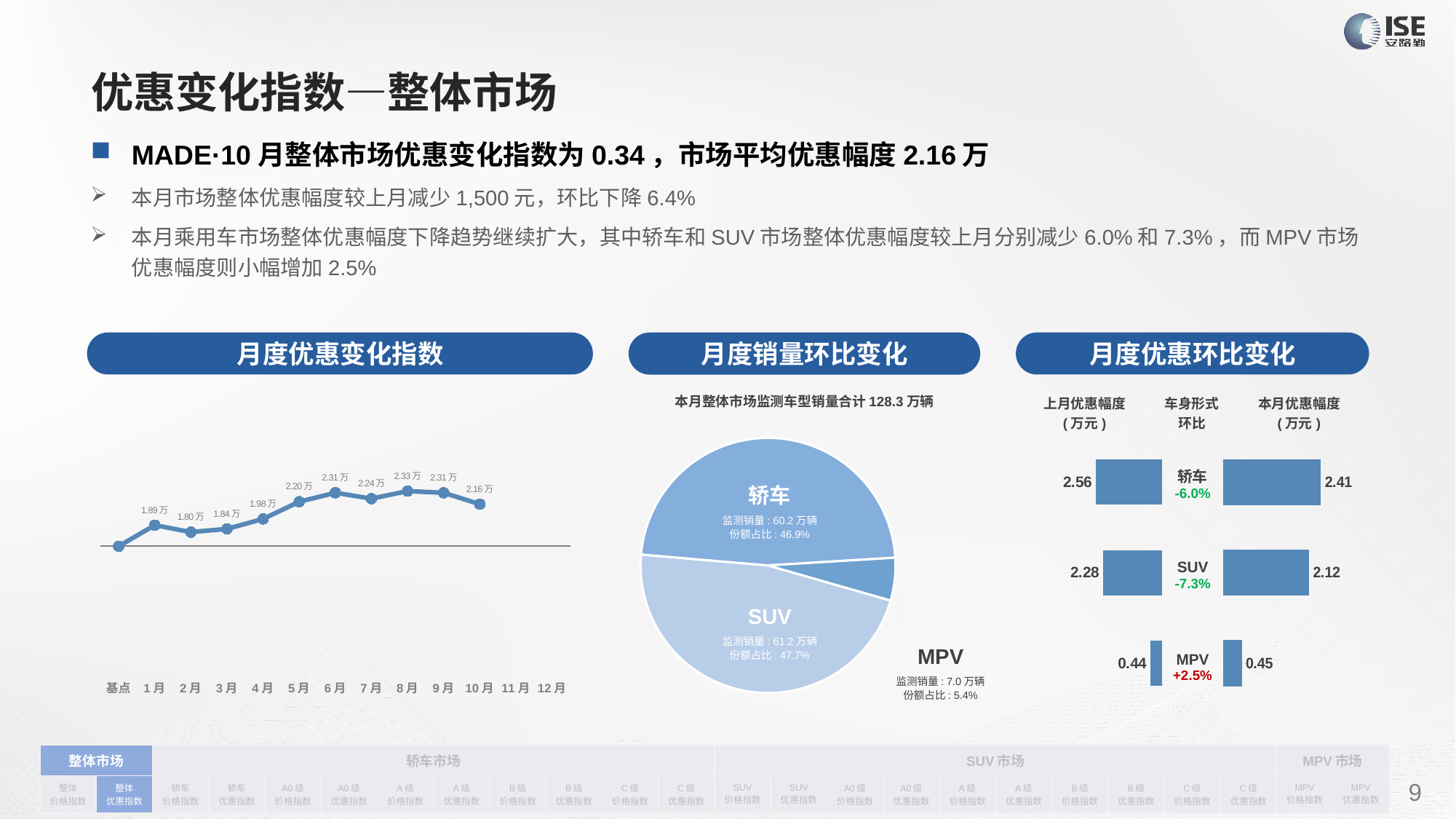

# 优惠变化指数—整体市场
MADE·10月整体市场优惠变化指数为0.34，市场平均优惠幅度2.16万
本月市场整体优惠幅度较上月减少1,500元，环比下降6.4%
本月乘用车市场整体优惠幅度下降趋势继续扩大，其中轿车和SUV市场整体优惠幅度较上月分别减少6.0%和7.3%，而MPV市场优惠幅度则小幅增加2.5%
月度优惠变化指数

月度优惠环比变化

月度销量环比变化

本月整体市场监测车型销量合计128.3万辆

### Chart

| Category | Y2022 |
|---|---|
| 基点 | 0.0 |
| 1月 | 0.17 |
| 2月 | 0.11405298731407432 |
| 3月 | 0.14 |
| 4月 | 0.22 |
| 5月 | 0.35820376446968516 |
| 6月 | 0.43 |
| 7月 | 0.3827158438596594 |
| 8月 | 0.4433691168082232 |
| 9月 | 0.43 |
| 10月 | 0.33820967868434293 |
| 11月 | None |
| 12月 | None |
| 上月优惠幅度 (万元) | 车身形式 环比 | 本月优惠幅度 (万元) |
| --- | --- | --- |

### Chart

| Category |
|---|

### Chart

| Category | 车身市场 |
|---|---|
| 轿车 | 602146.0 |
| SUV | 611665.0 |
| MPV | 69505.0 |
| 轿车 -6.0% |
| --- |
| SUV -7.3% |
| MPV +2.5% |

### Chart

| Category | 成交均价 |
|---|---|
| 轿车 | 2.56 |
| SUV | 2.28 |
| MPV | 0.44 |

### Chart

| Category | 优惠幅度 |
|---|---|
| 轿车 | 2.4089392942907537 |
| SUV | 2.117428549778064 |
| MPV | 0.452154998920941 |
轿车
监测销量: 60.2万辆
份额占比: 46.9%
SUV
监测销量: 61.2万辆
份额占比: 47.7%
MPV
监测销量: 7.0万辆
份额占比: 5.4%
| 整体市场 |  | 轿车市场 |  |  |  |  |  |  |  |  |  | SUV市场 |  |  |  |  |  |  |  |  |  | MPV市场 |  |
| --- | --- | --- | --- | --- | --- | --- | --- | --- | --- | --- | --- | --- | --- | --- | --- | --- | --- | --- | --- | --- | --- | --- | --- |
| 整体 价格指数 | 整体 优惠指数 | 轿车 价格指数 | 轿车 优惠指数 | A0级 价格指数 | A0级 优惠指数 | A级 价格指数 | A级 优惠指数 | B级 价格指数 | B级 优惠指数 | C级 价格指数 | C级 优惠指数 | SUV 价格指数 | SUV 优惠指数 | A0级 价格指数 | A0级 优惠指数 | A级 价格指数 | A级 优惠指数 | B级 价格指数 | B级 优惠指数 | C级 价格指数 | C级 优惠指数 | MPV 价格指数 | MPV 优惠指数 |
请在插入菜单—页眉和页脚中修改此 文本
9